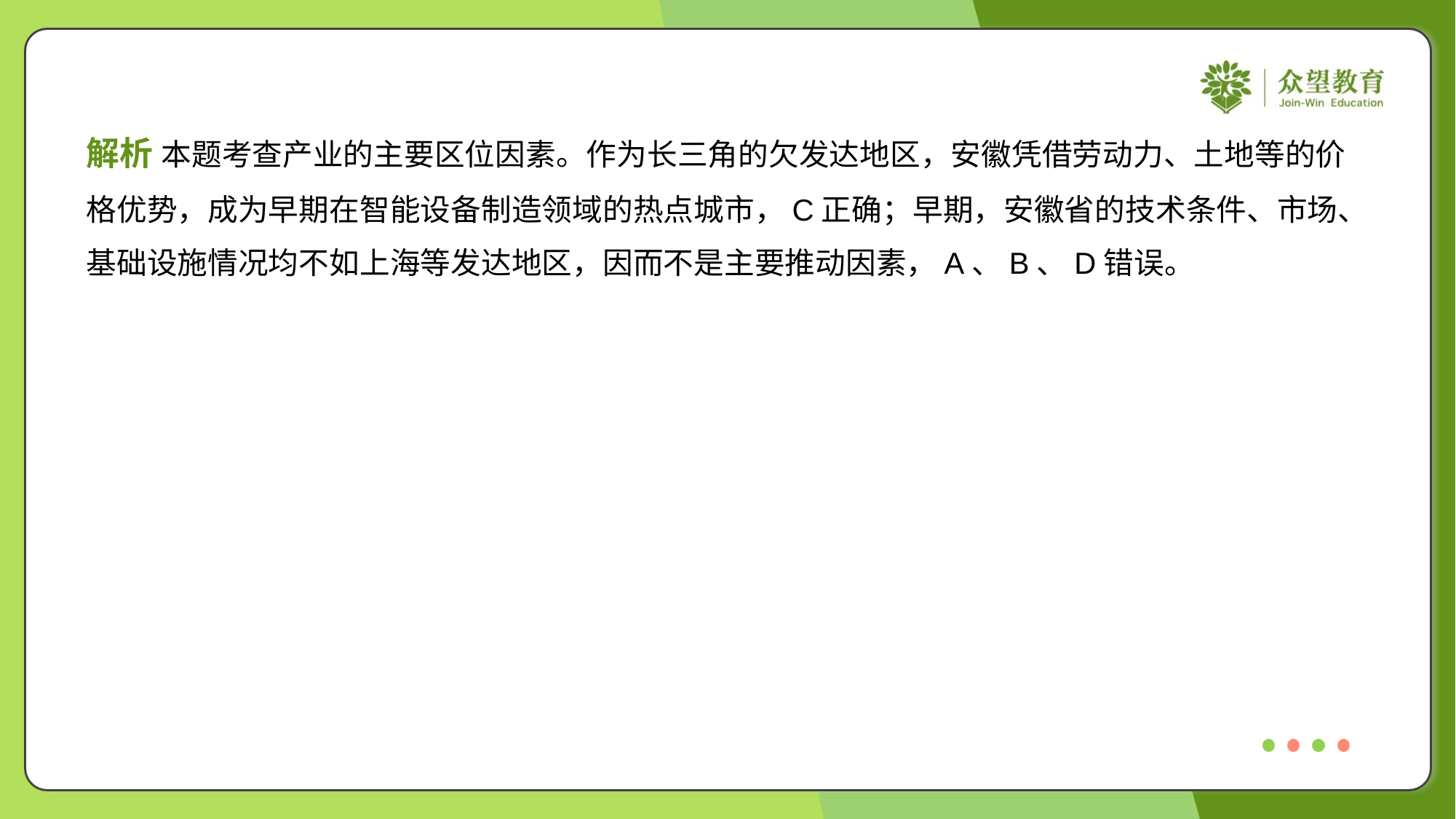

解析 本题考查产业的主要区位因素。作为长三角的欠发达地区，安徽凭借劳动力、土地等的价
格优势，成为早期在智能设备制造领域的热点城市，C正确；早期，安徽省的技术条件、市场、
基础设施情况均不如上海等发达地区，因而不是主要推动因素，A、B、D错误。